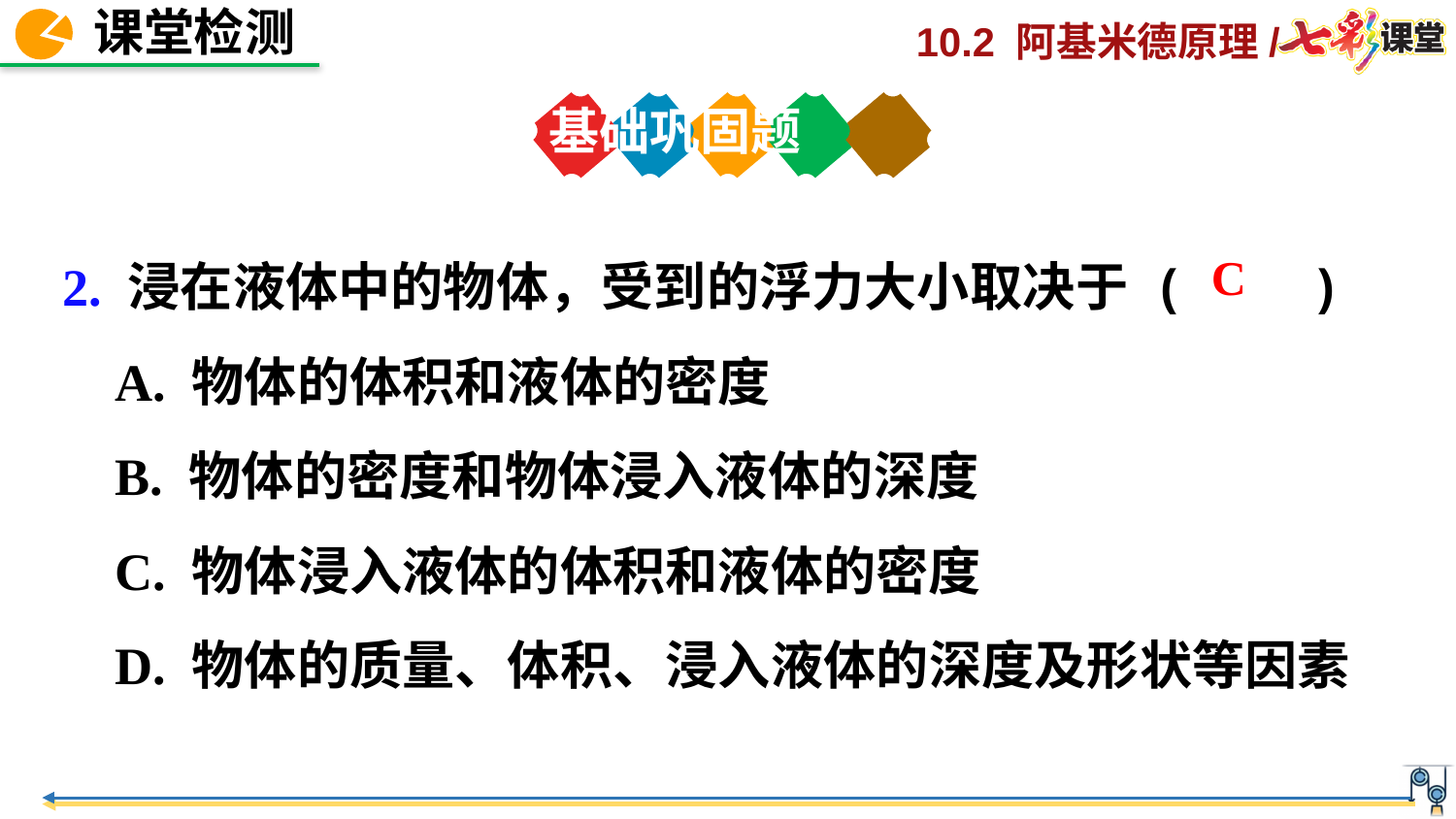

基础巩固题

2. 浸在液体中的物体，受到的浮力大小取决于 (    )
    A. 物体的体积和液体的密度
    B. 物体的密度和物体浸入液体的深度
    C. 物体浸入液体的体积和液体的密度
    D. 物体的质量、体积、浸入液体的深度及形状等因素
C